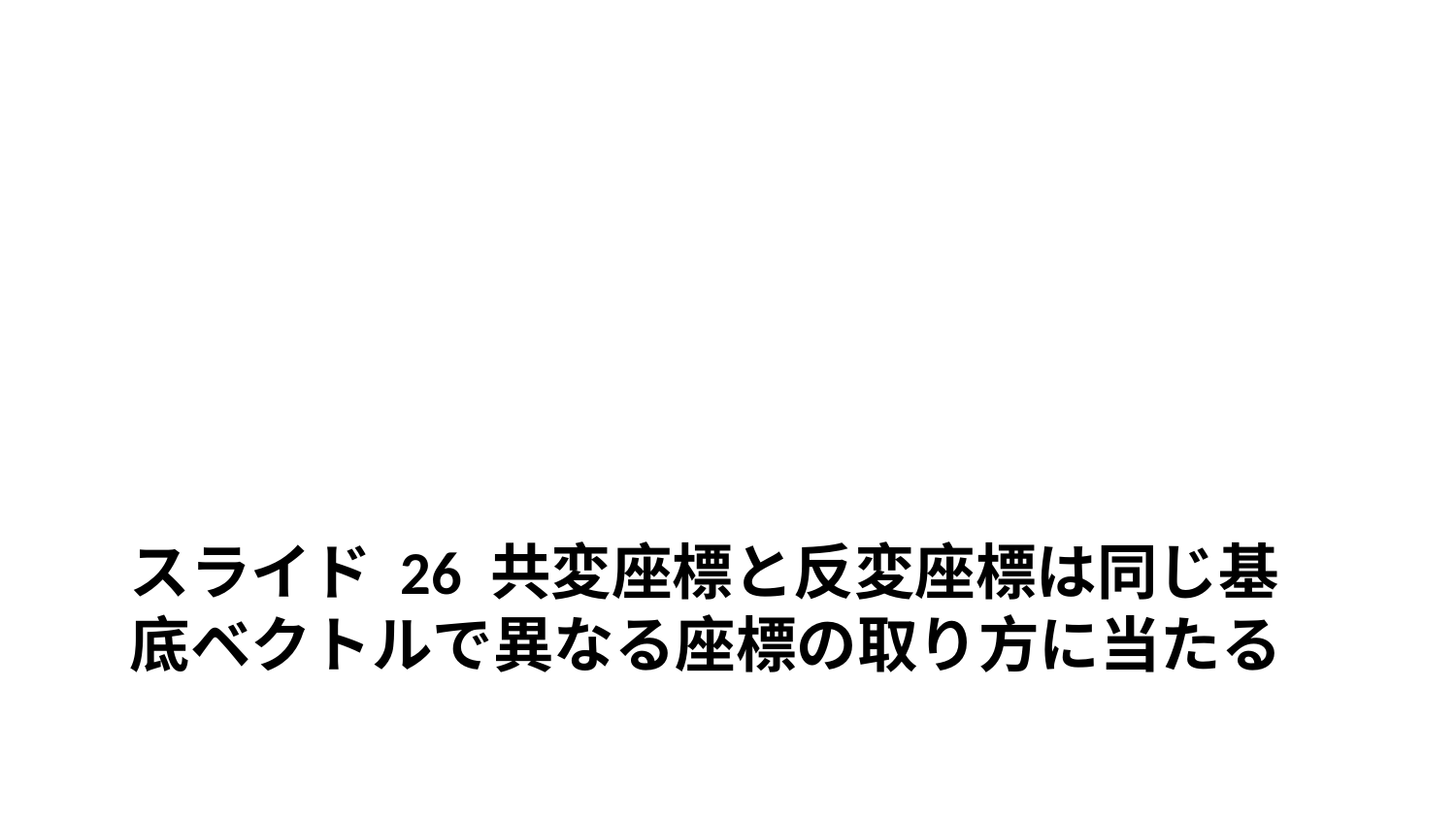

# スライド 26 共変座標と反変座標は同じ基底ベクトルで異なる座標の取り方に当たる